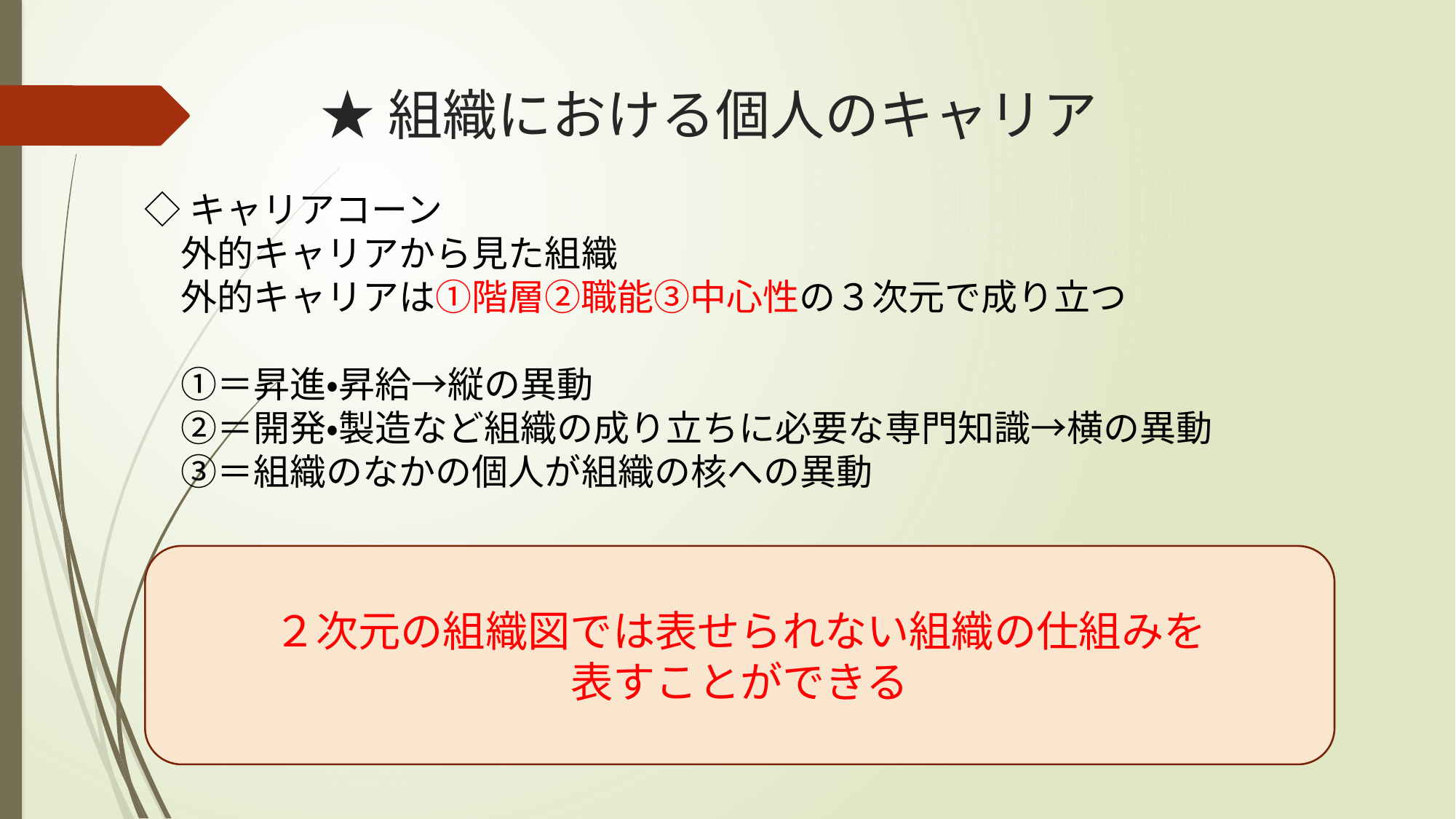

# ★組織における個人のキャリア
◇キャリアコーン
　外的キャリアから見た組織
　外的キャリアは①階層②職能③中心性の３次元で成り立つ

　①＝昇進・昇給→縦の異動
　②＝開発・製造など組織の成り立ちに必要な専門知識→横の異動
　③＝組織のなかの個人が組織の核への異動
２次元の組織図では表せられない組織の仕組みを
表すことができる